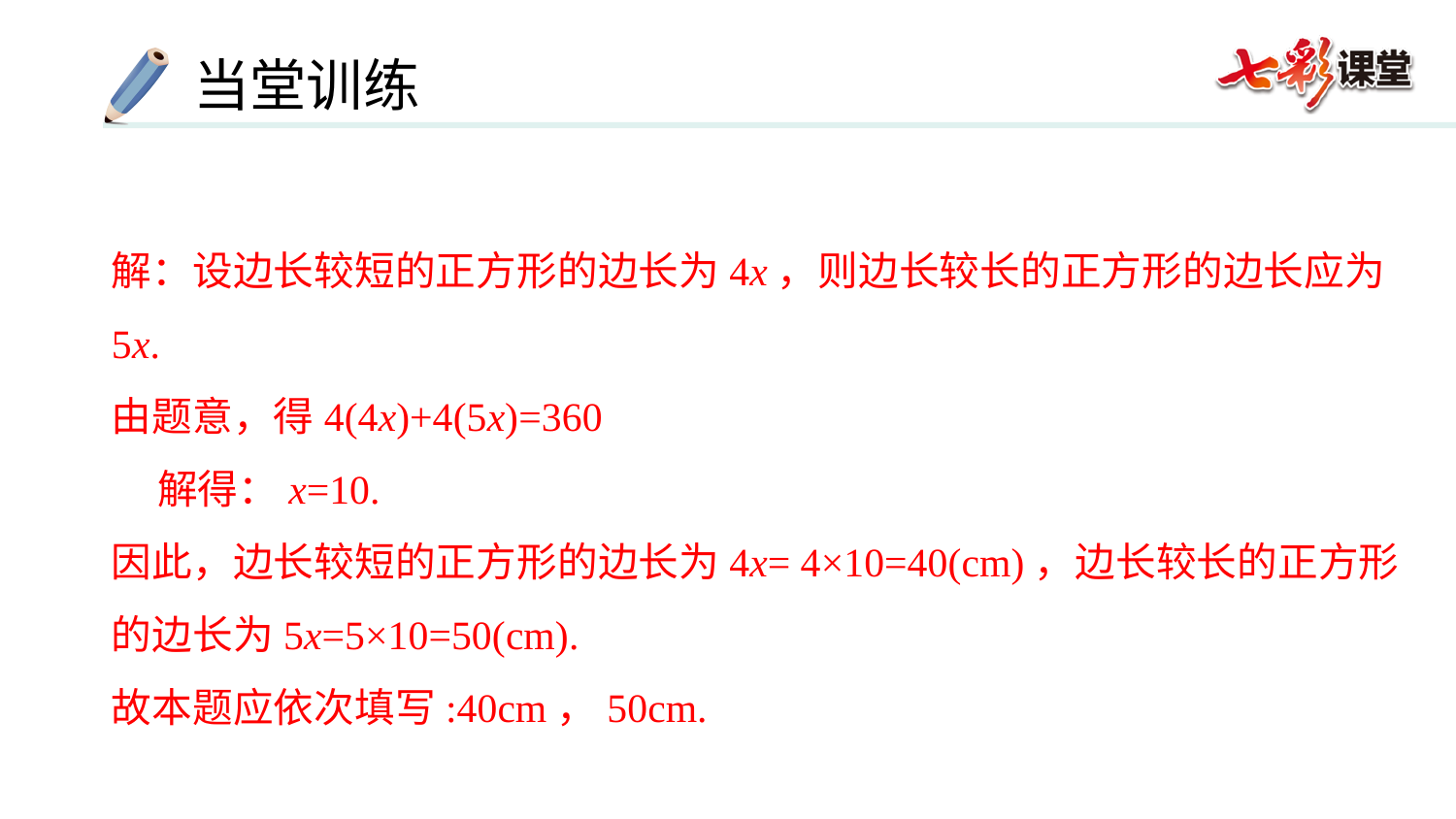

解：设边长较短的正方形的边长为4x，则边长较长的正方形的边长应为5x.
由题意，得4(4x)+4(5x)=360
    解得：x=10.
因此，边长较短的正方形的边长为4x= 4×10=40(cm)，边长较长的正方形的边长为5x=5×10=50(cm).
故本题应依次填写:40cm，50cm.